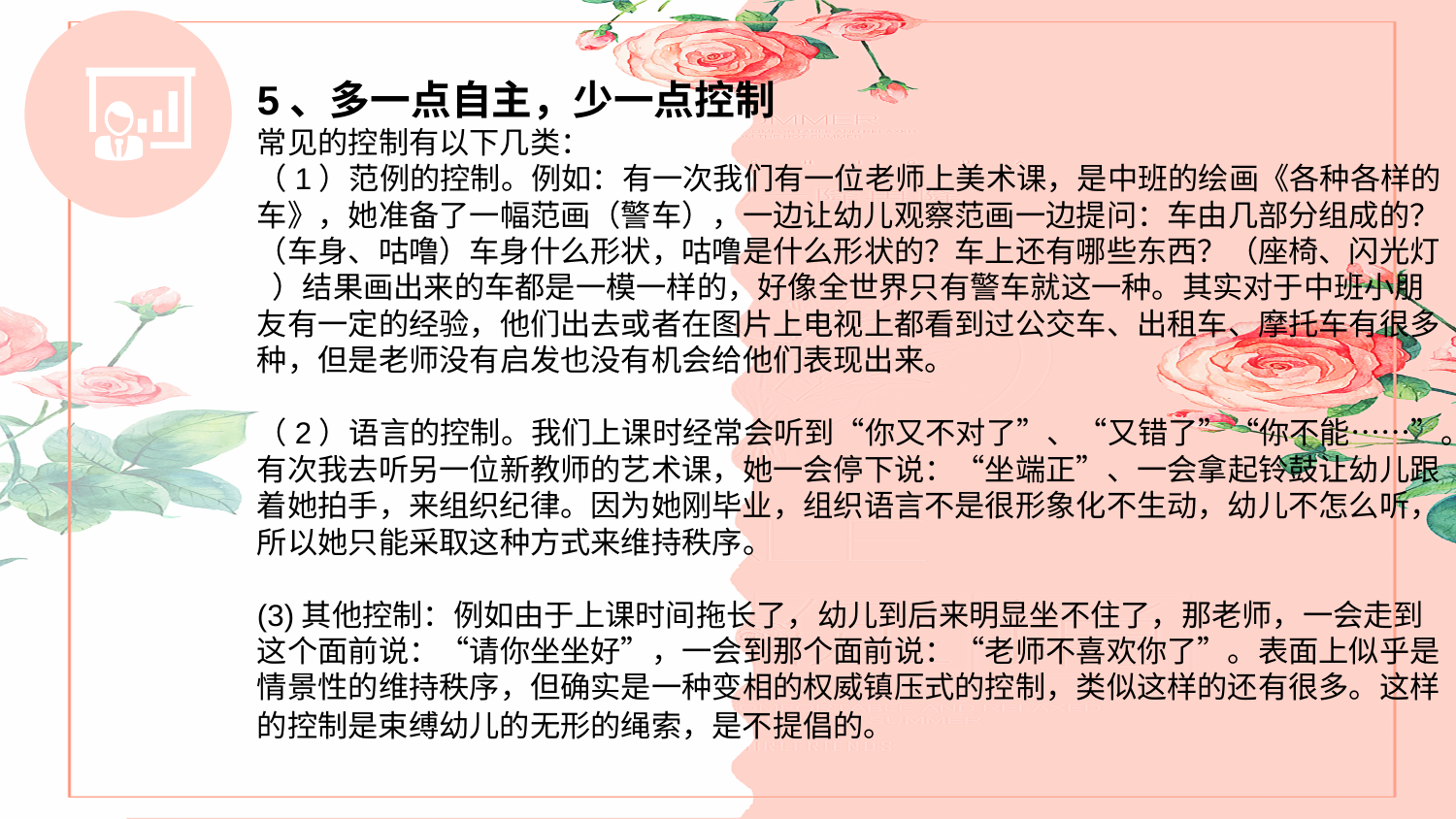

5、多一点自主，少一点控制
常见的控制有以下几类：
（1）范例的控制。例如：有一次我们有一位老师上美术课，是中班的绘画《各种各样的车》，她准备了一幅范画（警车），一边让幼儿观察范画一边提问：车由几部分组成的？（车身、咕噜）车身什么形状，咕噜是什么形状的？车上还有哪些东西？（座椅、闪光灯 ）结果画出来的车都是一模一样的，好像全世界只有警车就这一种。其实对于中班小朋友有一定的经验，他们出去或者在图片上电视上都看到过公交车、出租车、摩托车有很多种，但是老师没有启发也没有机会给他们表现出来。

（2）语言的控制。我们上课时经常会听到“你又不对了”、“又错了”“你不能……”。有次我去听另一位新教师的艺术课，她一会停下说：“坐端正”、一会拿起铃鼓让幼儿跟着她拍手，来组织纪律。因为她刚毕业，组织语言不是很形象化不生动，幼儿不怎么听，所以她只能采取这种方式来维持秩序。

(3)其他控制：例如由于上课时间拖长了，幼儿到后来明显坐不住了，那老师，一会走到这个面前说：“请你坐坐好”，一会到那个面前说：“老师不喜欢你了”。表面上似乎是情景性的维持秩序，但确实是一种变相的权威镇压式的控制，类似这样的还有很多。这样的控制是束缚幼儿的无形的绳索，是不提倡的。